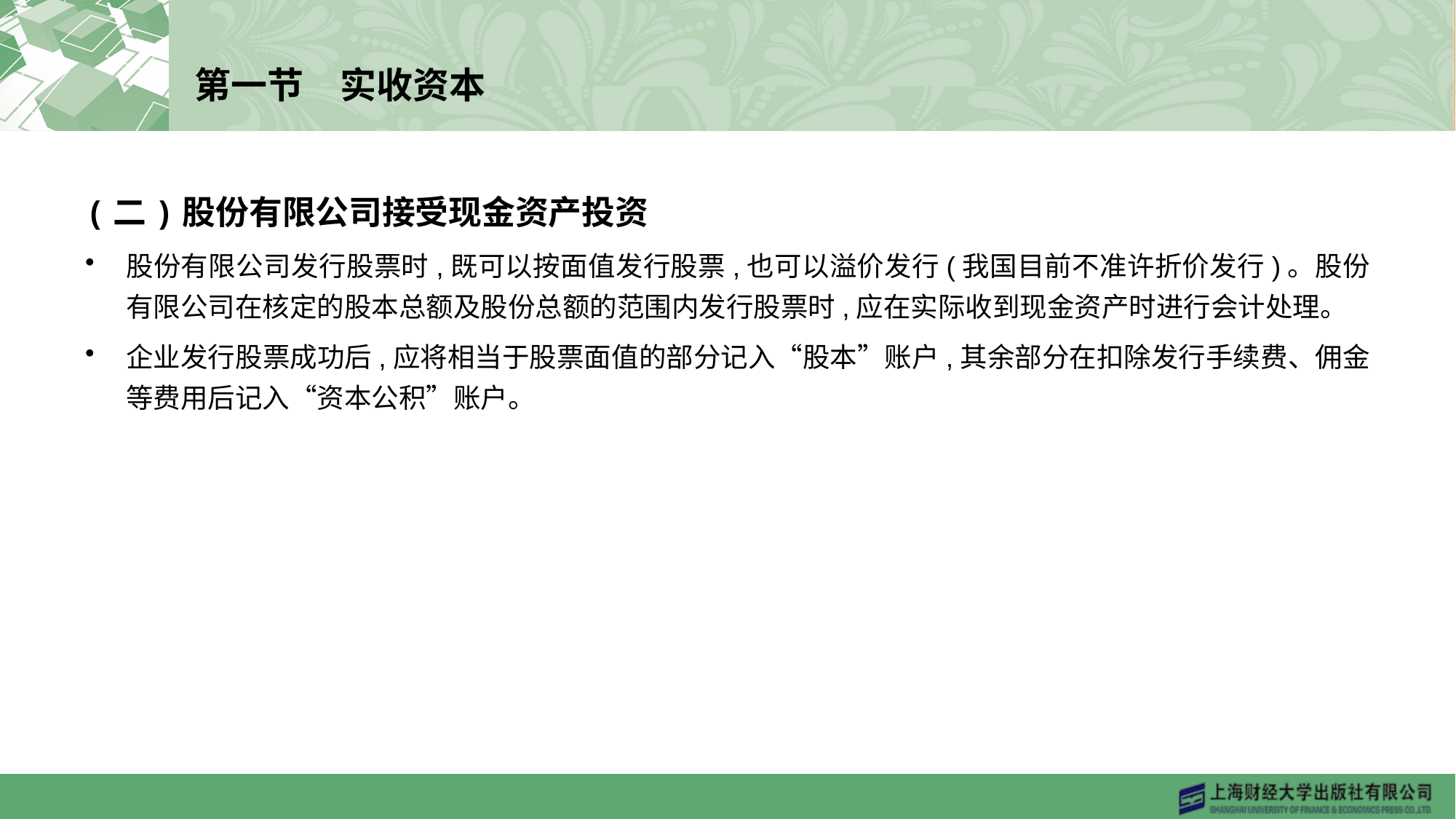

# 第一节　实收资本
(二)股份有限公司接受现金资产投资
股份有限公司发行股票时,既可以按面值发行股票,也可以溢价发行(我国目前不准许折价发行)。股份有限公司在核定的股本总额及股份总额的范围内发行股票时,应在实际收到现金资产时进行会计处理。
企业发行股票成功后,应将相当于股票面值的部分记入“股本”账户,其余部分在扣除发行手续费、佣金等费用后记入“资本公积”账户。